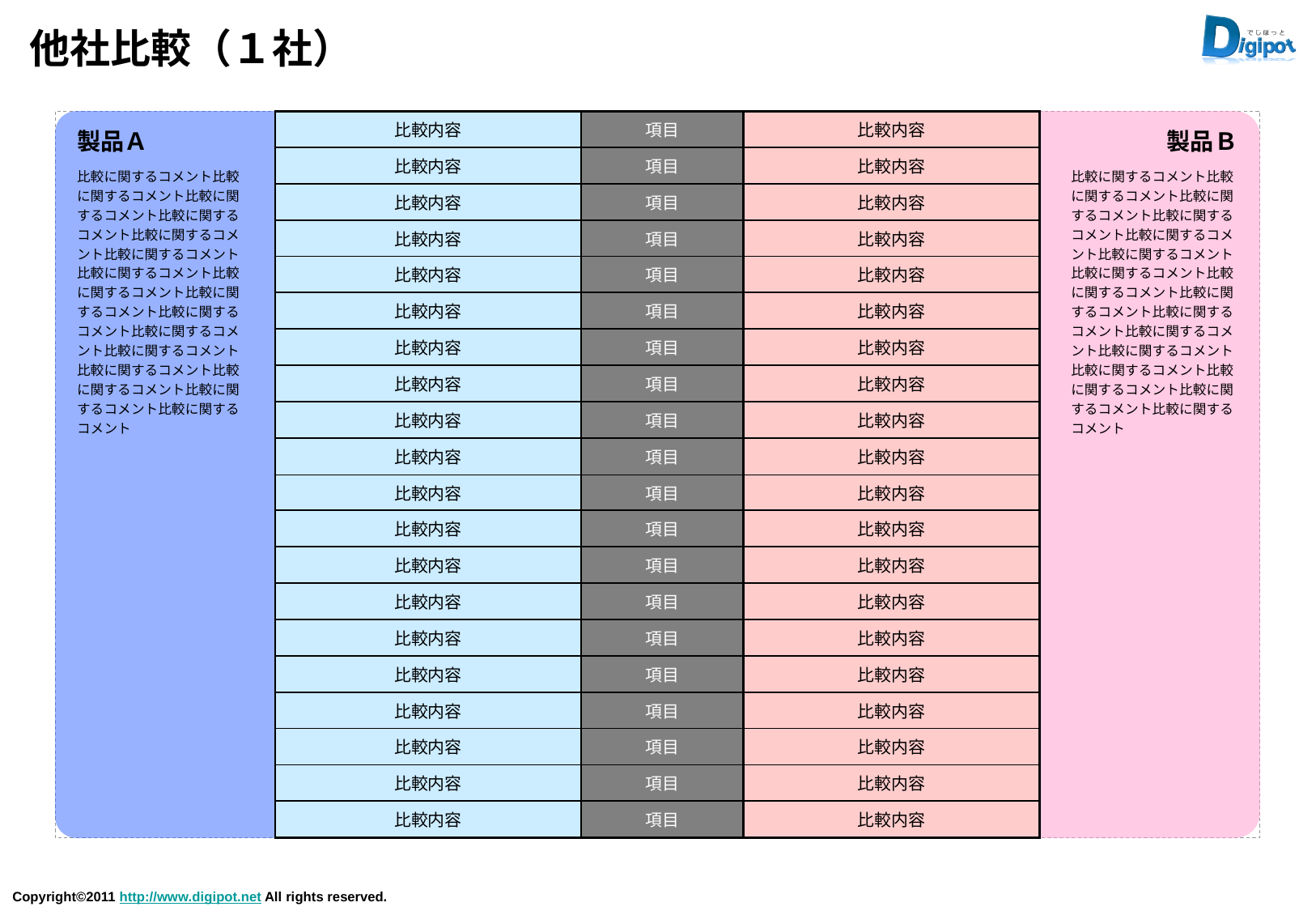

# 他社比較（１社）

| 比較内容 | 項目 | 比較内容 |
| --- | --- | --- |
| 比較内容 | 項目 | 比較内容 |
| 比較内容 | 項目 | 比較内容 |
| 比較内容 | 項目 | 比較内容 |
| 比較内容 | 項目 | 比較内容 |
| 比較内容 | 項目 | 比較内容 |
| 比較内容 | 項目 | 比較内容 |
| 比較内容 | 項目 | 比較内容 |
| 比較内容 | 項目 | 比較内容 |
| 比較内容 | 項目 | 比較内容 |
| 比較内容 | 項目 | 比較内容 |
| 比較内容 | 項目 | 比較内容 |
| 比較内容 | 項目 | 比較内容 |
| 比較内容 | 項目 | 比較内容 |
| 比較内容 | 項目 | 比較内容 |
| 比較内容 | 項目 | 比較内容 |
| 比較内容 | 項目 | 比較内容 |
| 比較内容 | 項目 | 比較内容 |
| 比較内容 | 項目 | 比較内容 |
| 比較内容 | 項目 | 比較内容 |

製品Ａ
製品Ｂ
比較に関するコメント比較に関するコメント比較に関するコメント比較に関するコメント比較に関するコメント比較に関するコメント比較に関するコメント比較に関するコメント比較に関するコメント比較に関するコメント比較に関するコメント比較に関するコメント比較に関するコメント比較に関するコメント比較に関するコメント比較に関するコメント
比較に関するコメント比較に関するコメント比較に関するコメント比較に関するコメント比較に関するコメント比較に関するコメント比較に関するコメント比較に関するコメント比較に関するコメント比較に関するコメント比較に関するコメント比較に関するコメント比較に関するコメント比較に関するコメント比較に関するコメント比較に関するコメント